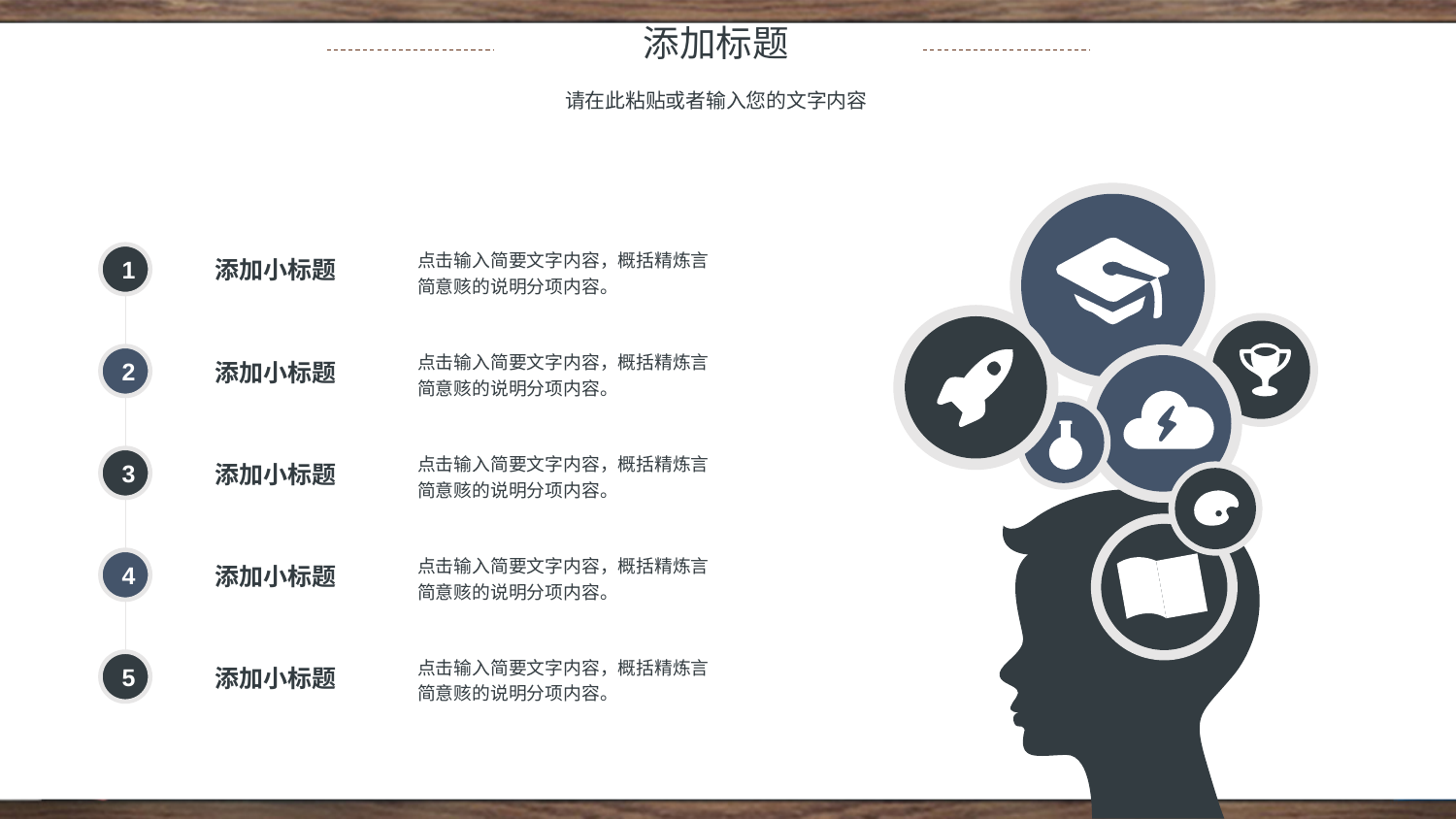

添加标题
请在此粘贴或者输入您的文字内容

点击输入简要文字内容，概括精炼言简意赅的说明分项内容。
1
添加小标题
点击输入简要文字内容，概括精炼言简意赅的说明分项内容。
2
添加小标题
点击输入简要文字内容，概括精炼言简意赅的说明分项内容。
3
添加小标题
点击输入简要文字内容，概括精炼言简意赅的说明分项内容。
4
添加小标题
点击输入简要文字内容，概括精炼言简意赅的说明分项内容。
5
添加小标题